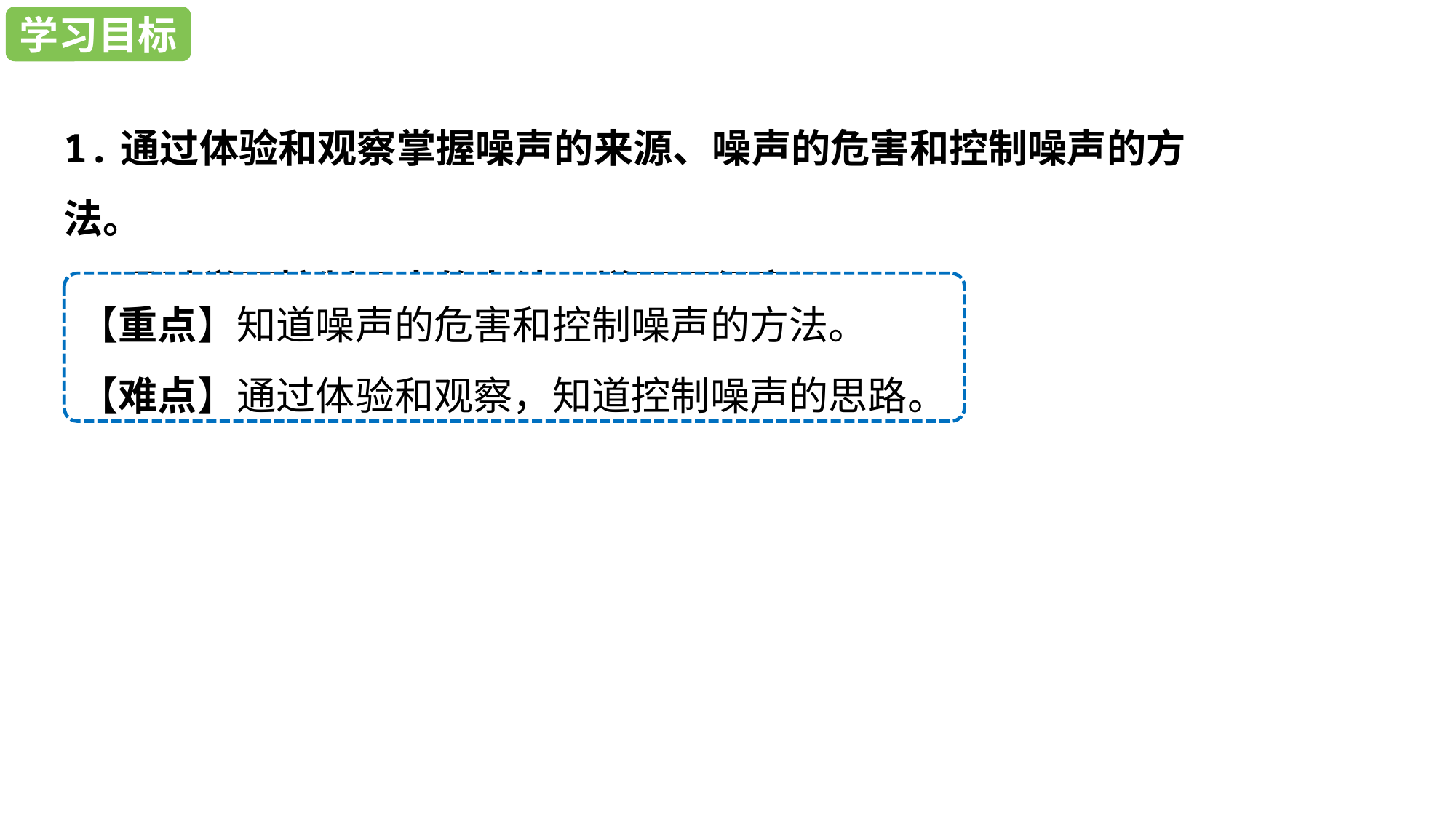

学习目标
学习目标
1.通过体验和观察掌握噪声的来源、噪声的危害和控制噪声的方法。
2.通过学习控制噪声的办法，增强环保意识。
【重点】知道噪声的危害和控制噪声的方法。
【难点】通过体验和观察，知道控制噪声的思路。